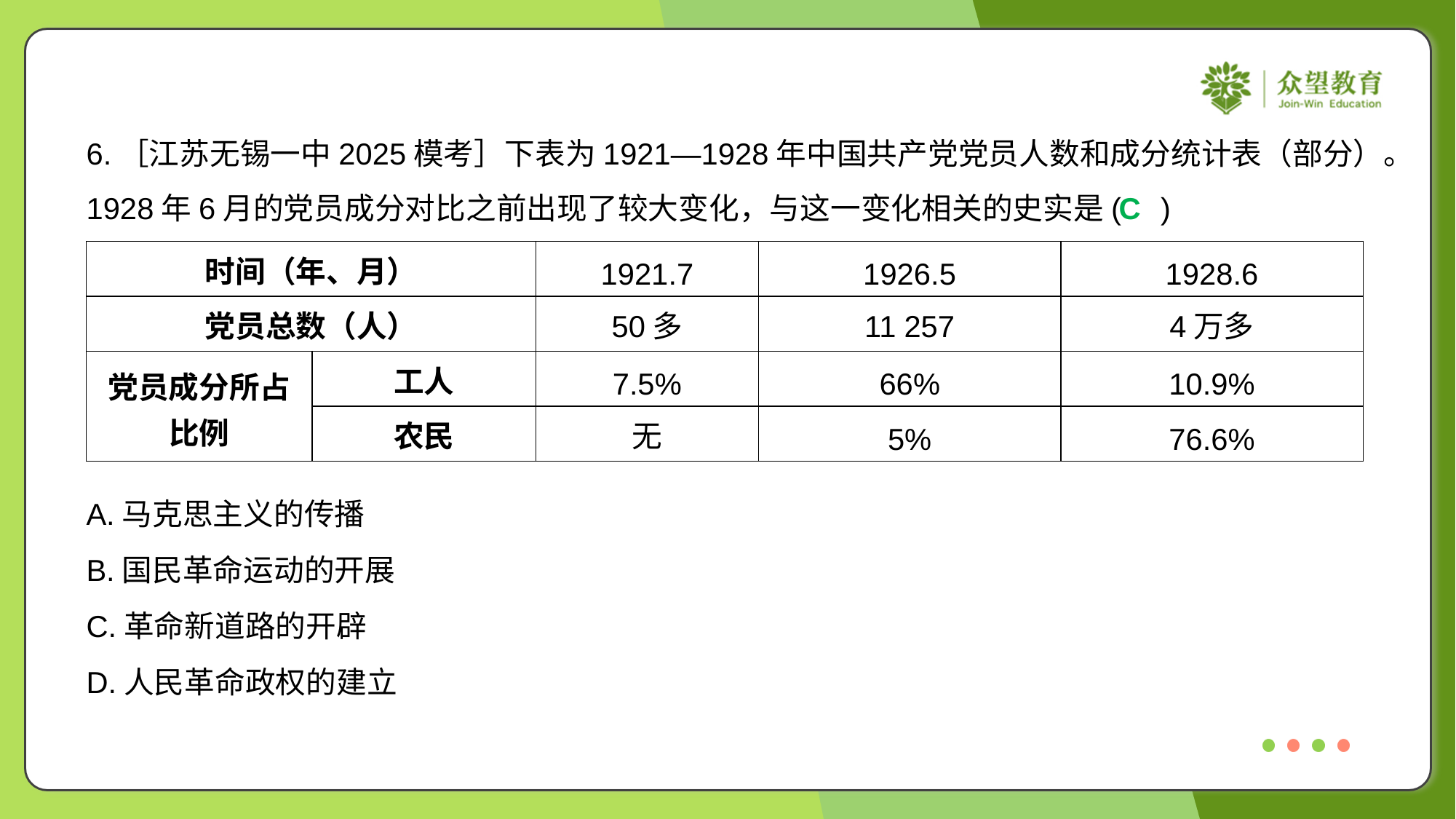

6.［江苏无锡一中2025模考］下表为1921—1928年中国共产党党员人数和成分统计表（部分）。
1928年6月的党员成分对比之前出现了较大变化，与这一变化相关的史实是(     )
C
| 时间（年、月） |  | 1921.7 | 1926.5 | 1928.6 |
| --- | --- | --- | --- | --- |
| 党员总数（人） |  | 50多 | 11 257 | 4万多 |
| 党员成分所占 比例 | 工人 | 7.5% | 66% | 10.9% |
|  | 农民 | 无 | 5% | 76.6% |
A.马克思主义的传播
B.国民革命运动的开展
C.革命新道路的开辟
D.人民革命政权的建立